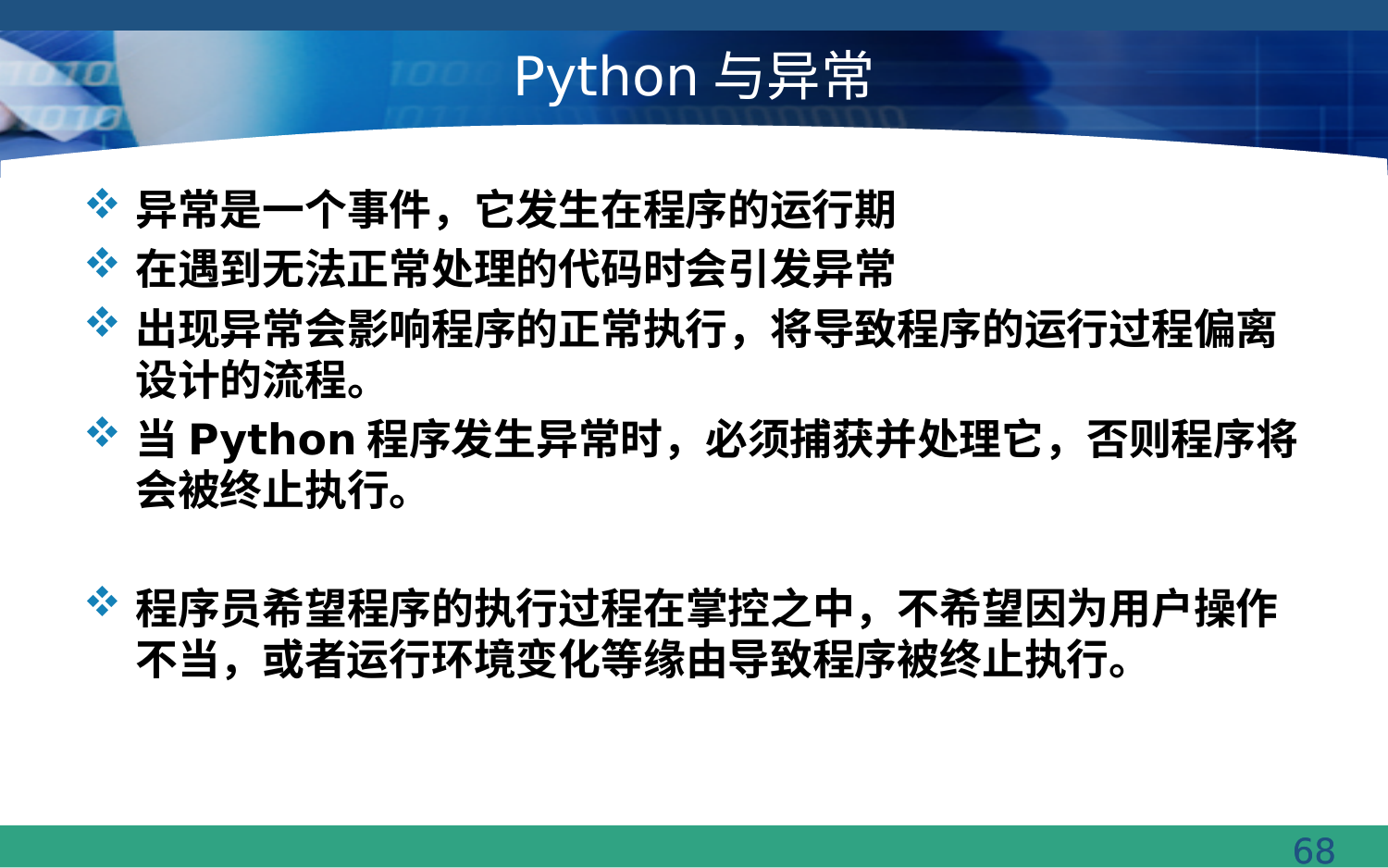

# Python与异常
异常是一个事件，它发生在程序的运行期
在遇到无法正常处理的代码时会引发异常
出现异常会影响程序的正常执行，将导致程序的运行过程偏离设计的流程。
当Python程序发生异常时，必须捕获并处理它，否则程序将会被终止执行。

程序员希望程序的执行过程在掌控之中，不希望因为用户操作不当，或者运行环境变化等缘由导致程序被终止执行。